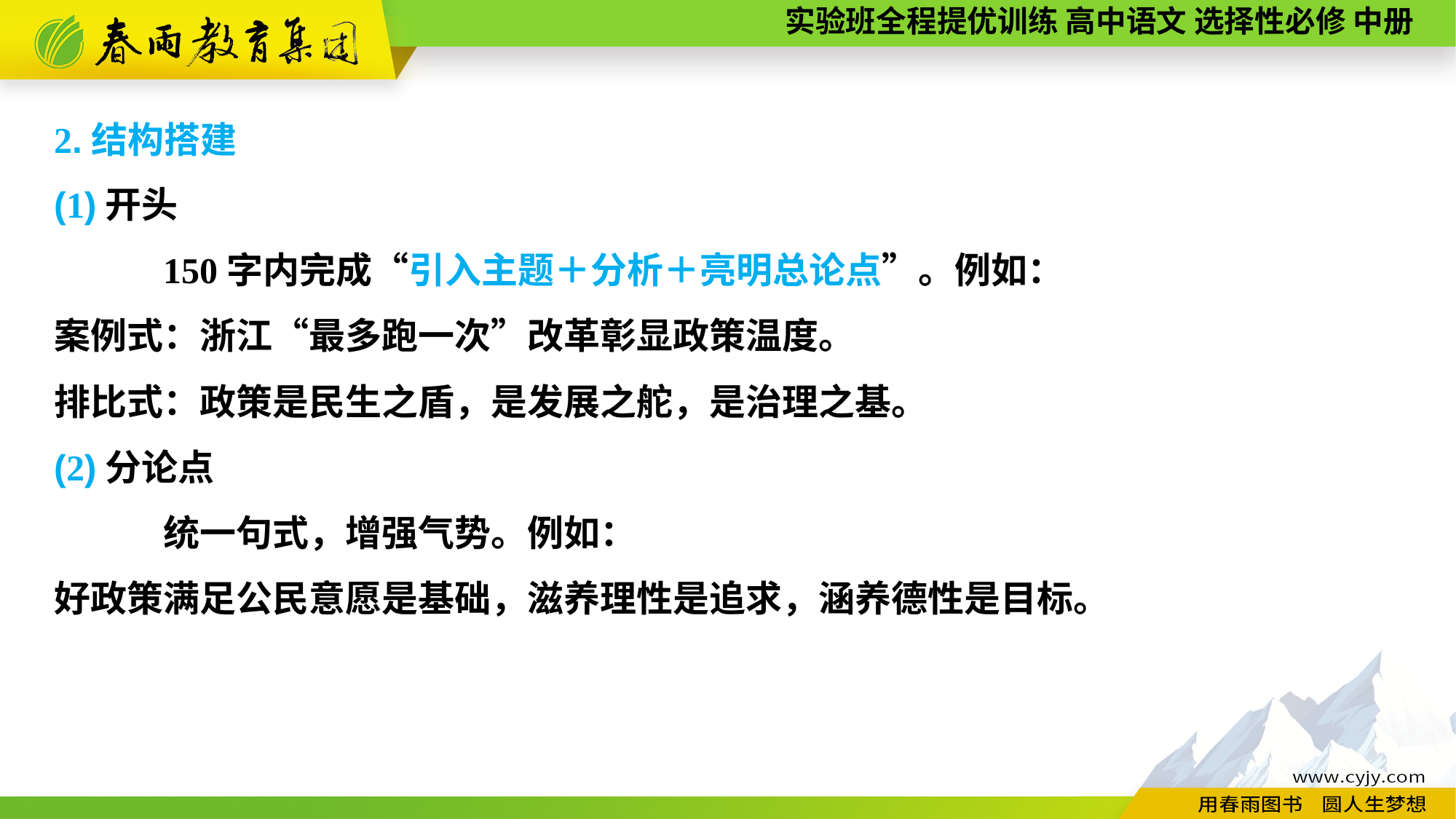

2.结构搭建
(1)开头
	150字内完成“引入主题＋分析＋亮明总论点”。例如：
案例式：浙江“最多跑一次”改革彰显政策温度。
排比式：政策是民生之盾，是发展之舵，是治理之基。
(2)分论点
	统一句式，增强气势。例如：
好政策满足公民意愿是基础，滋养理性是追求，涵养德性是目标。